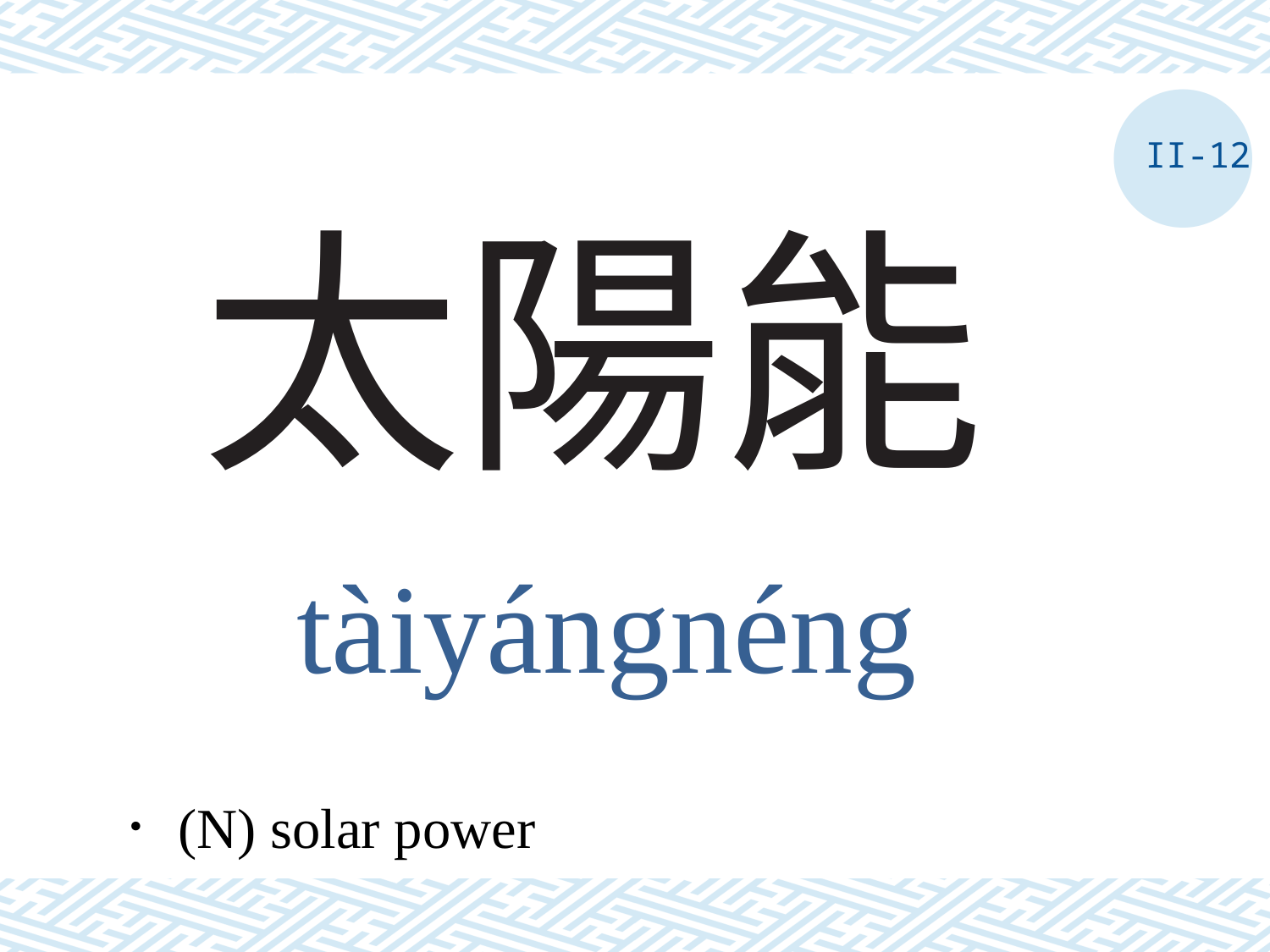

II-12

# 太陽能
tàiyángnéng
．(N) solar power